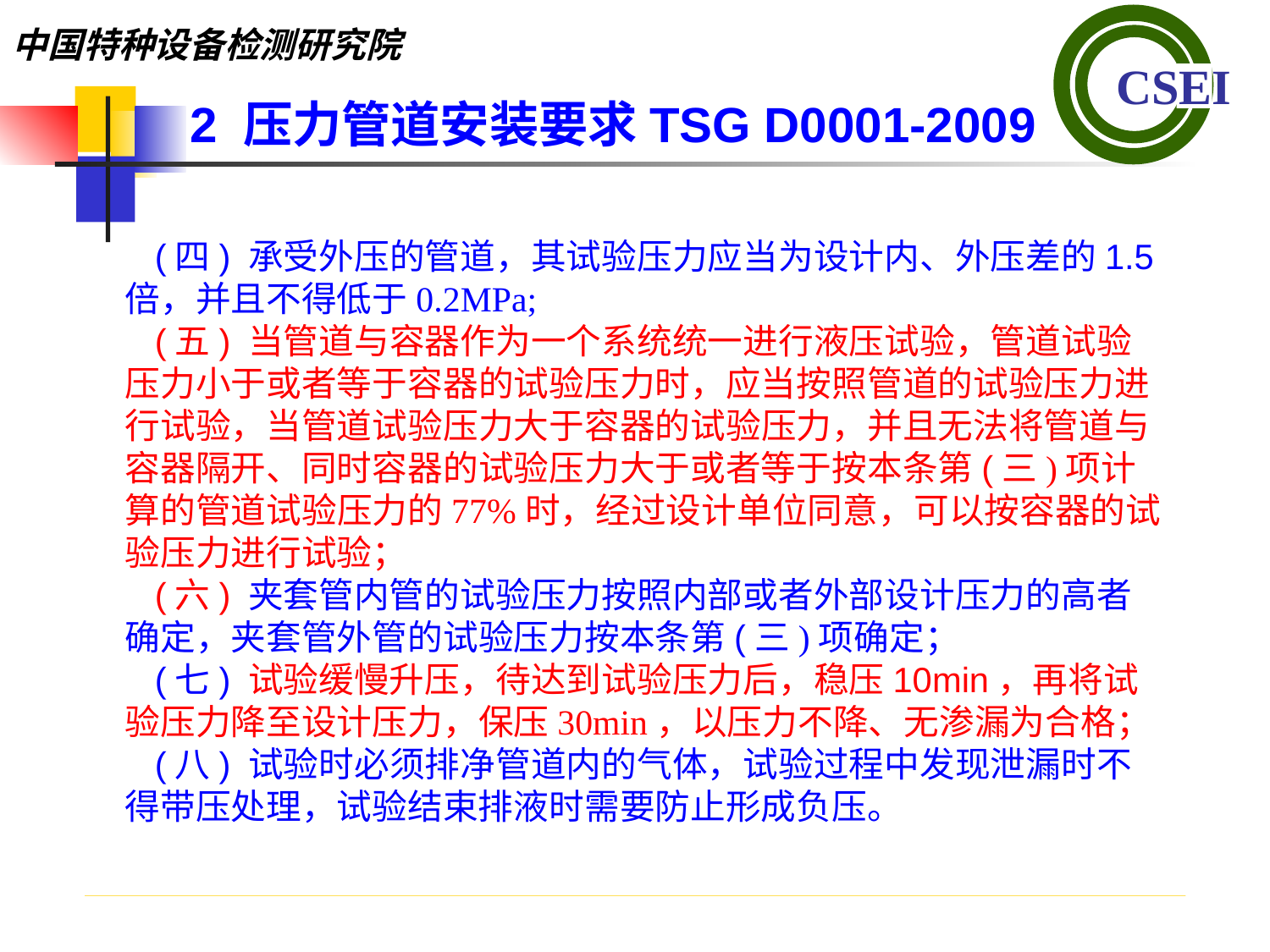

2 压力管道安装要求TSG D0001-2009
(四) 承受外压的管道，其试验压力应当为设计内、外压差的1.5倍，并且不得低于0.2MPa;
(五) 当管道与容器作为一个系统统一进行液压试验，管道试验压力小于或者等于容器的试验压力时，应当按照管道的试验压力进行试验，当管道试验压力大于容器的试验压力，并且无法将管道与容器隔开、同时容器的试验压力大于或者等于按本条第(三)项计算的管道试验压力的77%时，经过设计单位同意，可以按容器的试验压力进行试验；(六) 夹套管内管的试验压力按照内部或者外部设计压力的高者确定，夹套管外管的试验压力按本条第(三)项确定；(七) 试验缓慢升压，待达到试验压力后，稳压10min，再将试验压力降至设计压力，保压30min，以压力不降、无渗漏为合格；
(八) 试验时必须排净管道内的气体，试验过程中发现泄漏时不得带压处理，试验结束排液时需要防止形成负压。